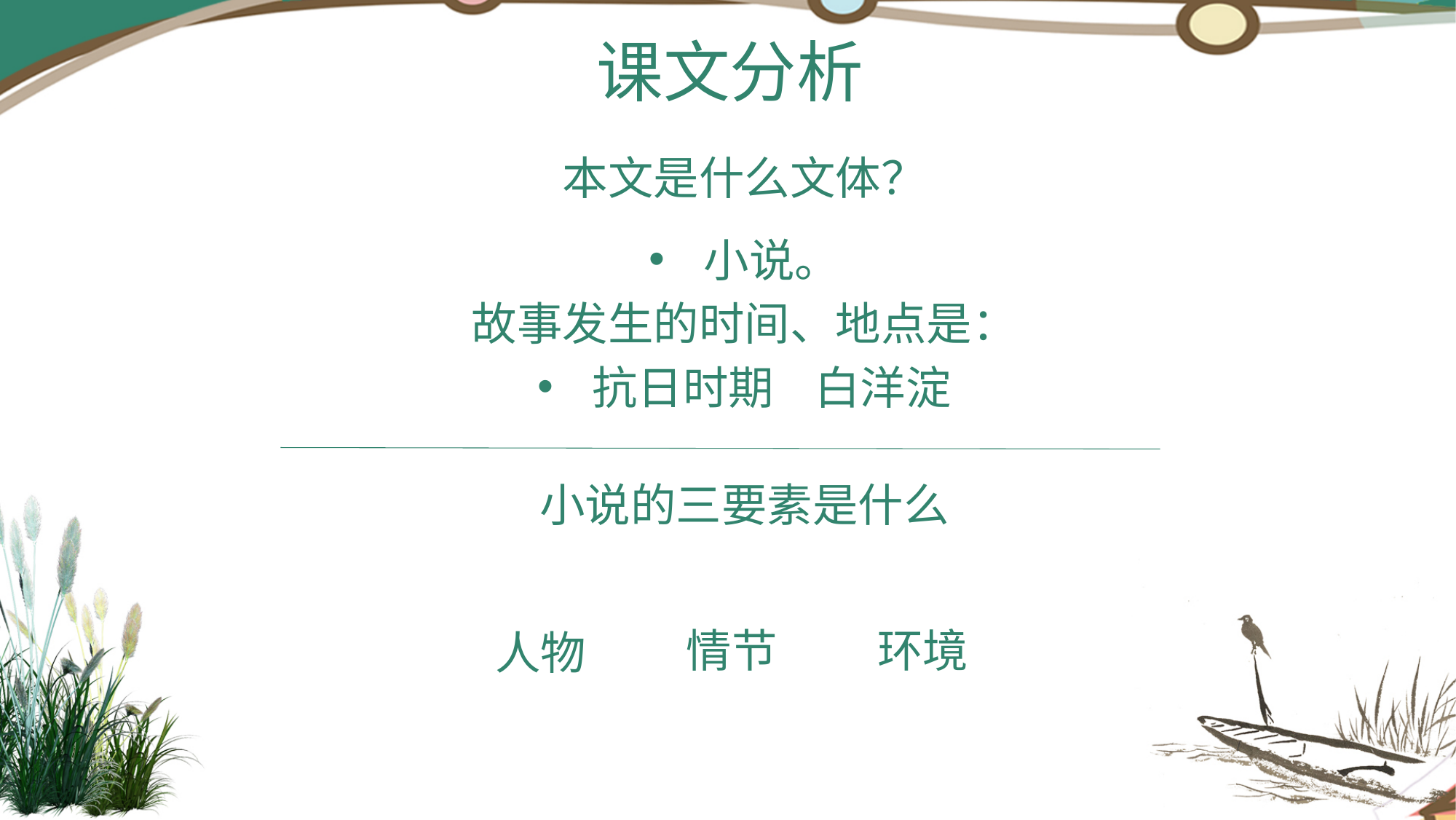

课文分析
本文是什么文体？
小说。
故事发生的时间、地点是：
抗日时期    白洋淀
小说的三要素是什么
环境
情节
人物